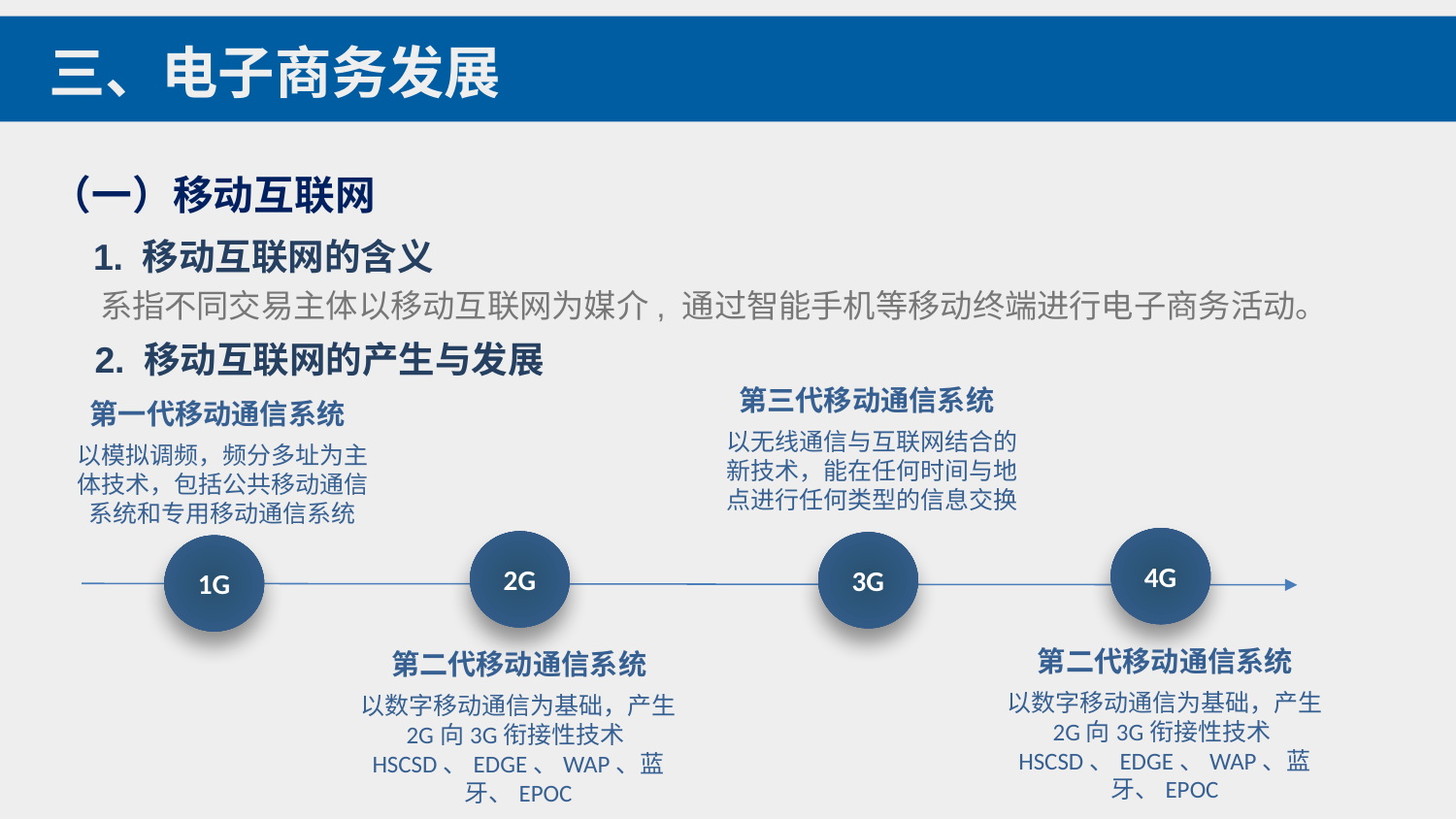

三、电子商务发展
（一）移动互联网
1. 移动互联网的含义
系指不同交易主体以移动互联网为媒介, 通过智能手机等移动终端进行电子商务活动。
2. 移动互联网的产生与发展
第三代移动通信系统
第一代移动通信系统
以无线通信与互联网结合的新技术，能在任何时间与地点进行任何类型的信息交换
以模拟调频，频分多址为主体技术，包括公共移动通信系统和专用移动通信系统
4G
2G
3G
1G
第二代移动通信系统
第二代移动通信系统
以数字移动通信为基础，产生2G向3G衔接性技术HSCSD、EDGE、WAP、蓝牙、EPOC
以数字移动通信为基础，产生2G向3G衔接性技术HSCSD、EDGE、WAP、蓝牙、EPOC